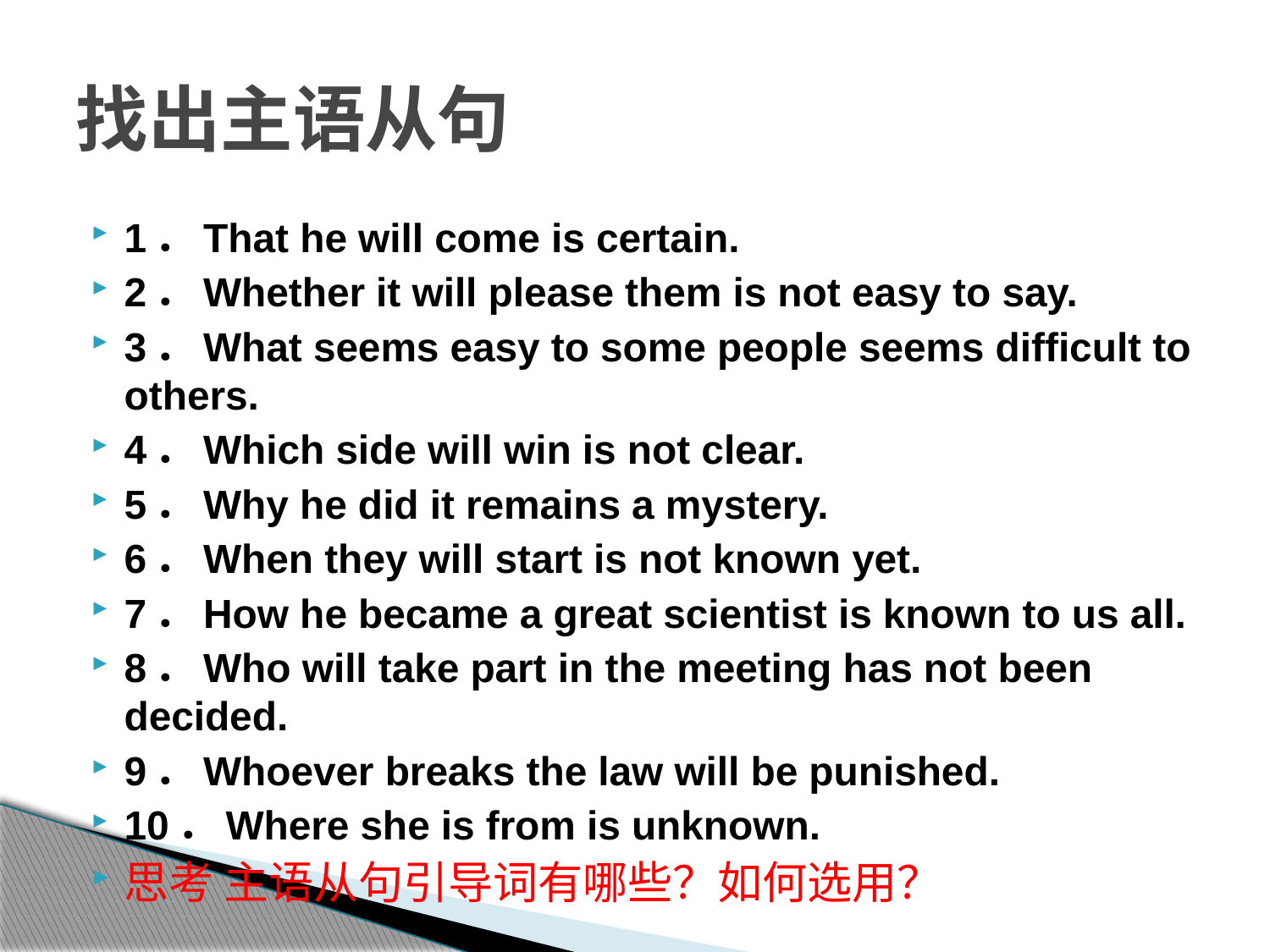

# 找出主语从句
1．That he will come is certain.
2．Whether it will please them is not easy to say.
3．What seems easy to some people seems difficult to others.
4．Which side will win is not clear.
5．Why he did it remains a mystery.
6．When they will start is not known yet.
7．How he became a great scientist is known to us all.
8．Who will take part in the meeting has not been decided.
9．Whoever breaks the law will be punished.
10．Where she is from is unknown.
思考 主语从句引导词有哪些？如何选用？